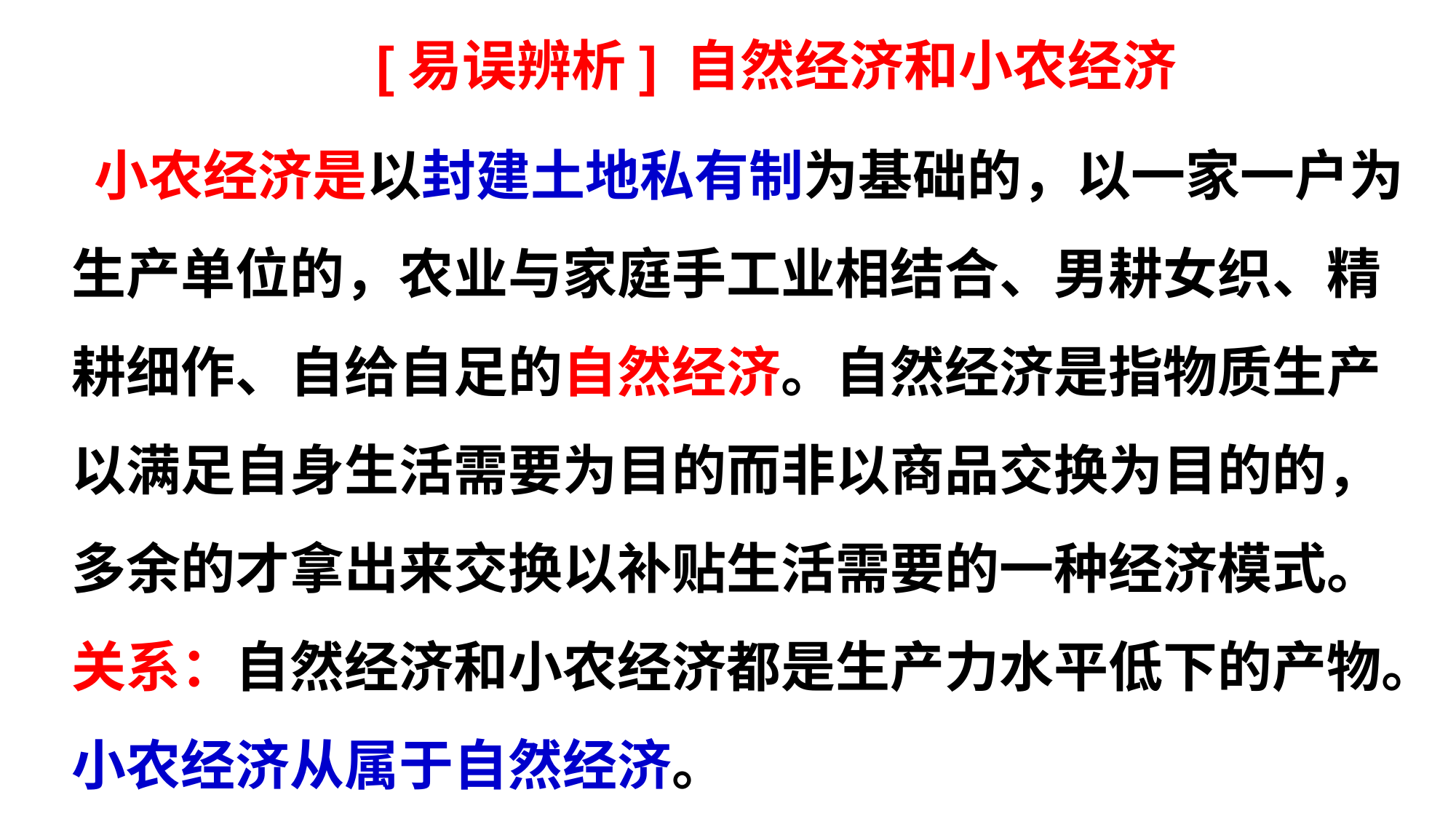

[易误辨析] 自然经济和小农经济
   小农经济是以封建土地私有制为基础的，以一家一户为生产单位的，农业与家庭手工业相结合、男耕女织、精耕细作、自给自足的自然经济。自然经济是指物质生产以满足自身生活需要为目的而非以商品交换为目的的，多余的才拿出来交换以补贴生活需要的一种经济模式。关系：自然经济和小农经济都是生产力水平低下的产物。小农经济从属于自然经济。